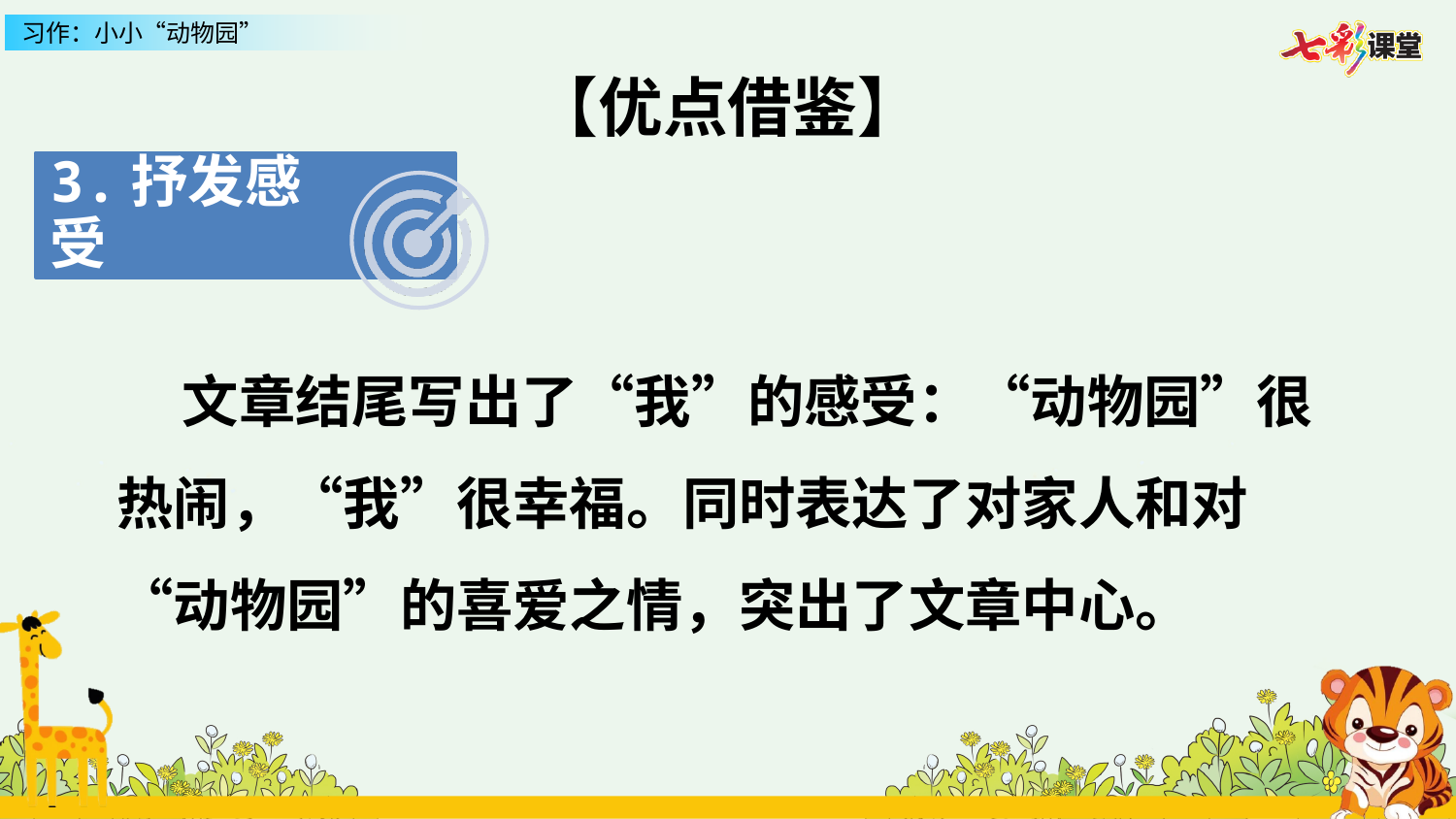

【优点借鉴】
3.抒发感受

    文章结尾写出了“我”的感受：“动物园”很热闹，“我”很幸福。同时表达了对家人和对“动物园”的喜爱之情，突出了文章中心。